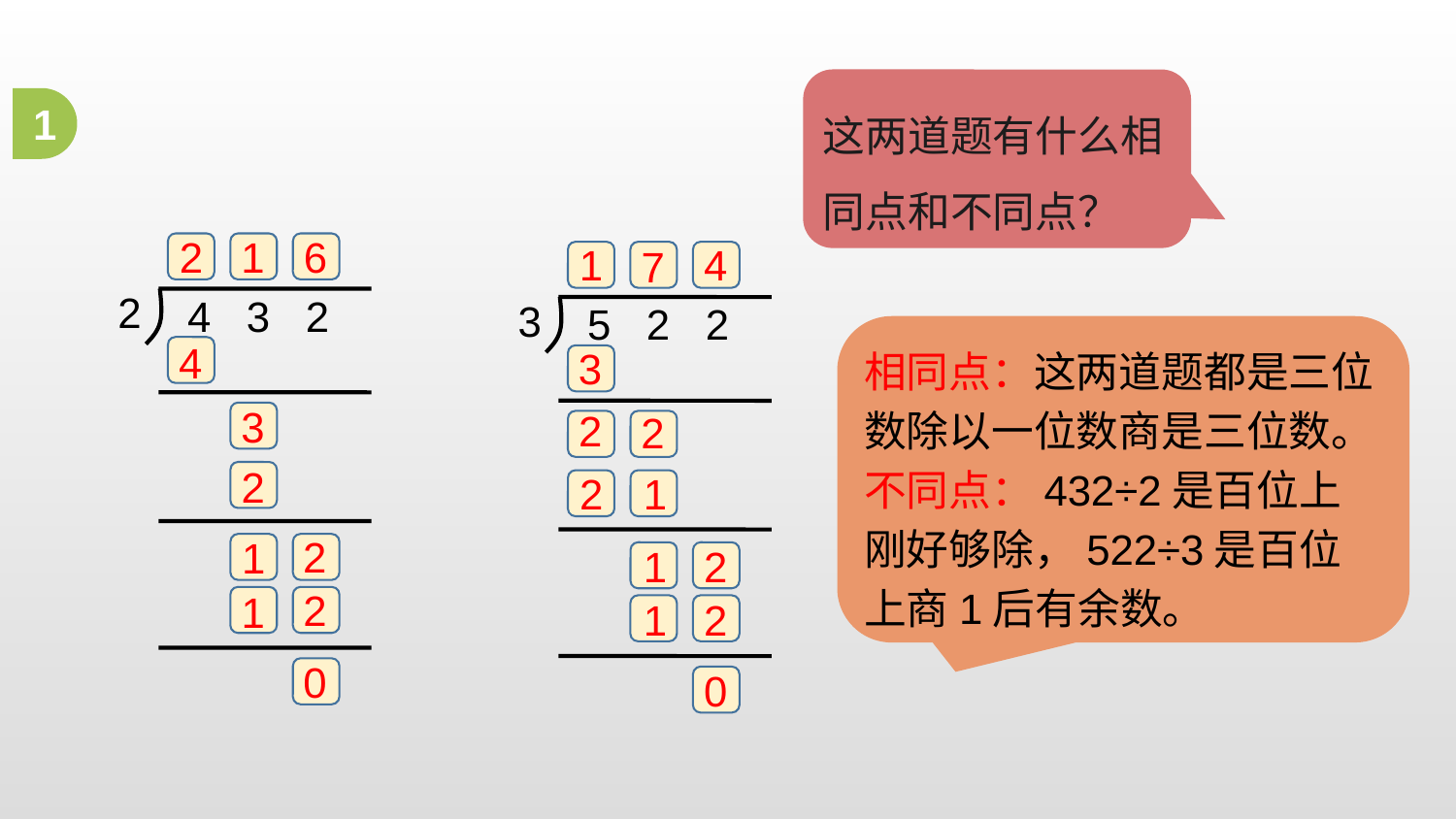

这两道题有什么相同点和不同点？

1
2
1
6
4
1

2
4   3   2

7

3
5   2   2

相同点：这两道题都是三位数除以一位数商是三位数。
不同点：432÷2是百位上刚好够除，522÷3是百位上商1后有余数。
4
3
3
2
2
2
2
1
2
1
1
2
2
1
1
2
0
0